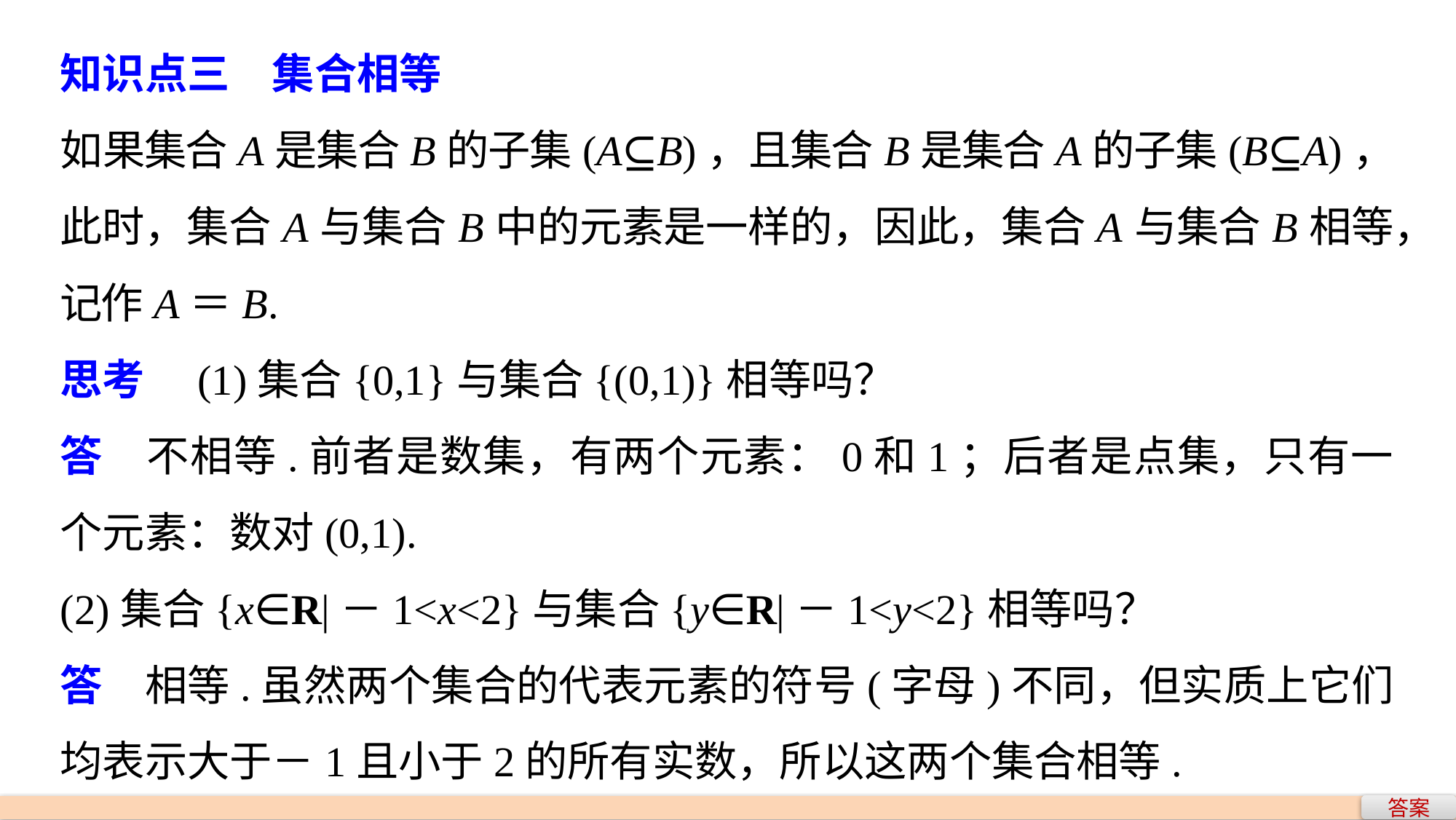

知识点三　集合相等
如果集合A是集合B的子集(A⊆B)，且集合B是集合A的子集(B⊆A)，此时，集合A与集合B中的元素是一样的，因此，集合A与集合B相等，记作A＝B.
思考　(1)集合{0,1}与集合{(0,1)}相等吗？
答　不相等.前者是数集，有两个元素：0和1；后者是点集，只有一个元素：数对(0,1).
(2)集合{x∈R|－1<x<2}与集合{y∈R|－1<y<2}相等吗？
答　相等.虽然两个集合的代表元素的符号(字母)不同，但实质上它们均表示大于－1且小于2的所有实数，所以这两个集合相等.
答案